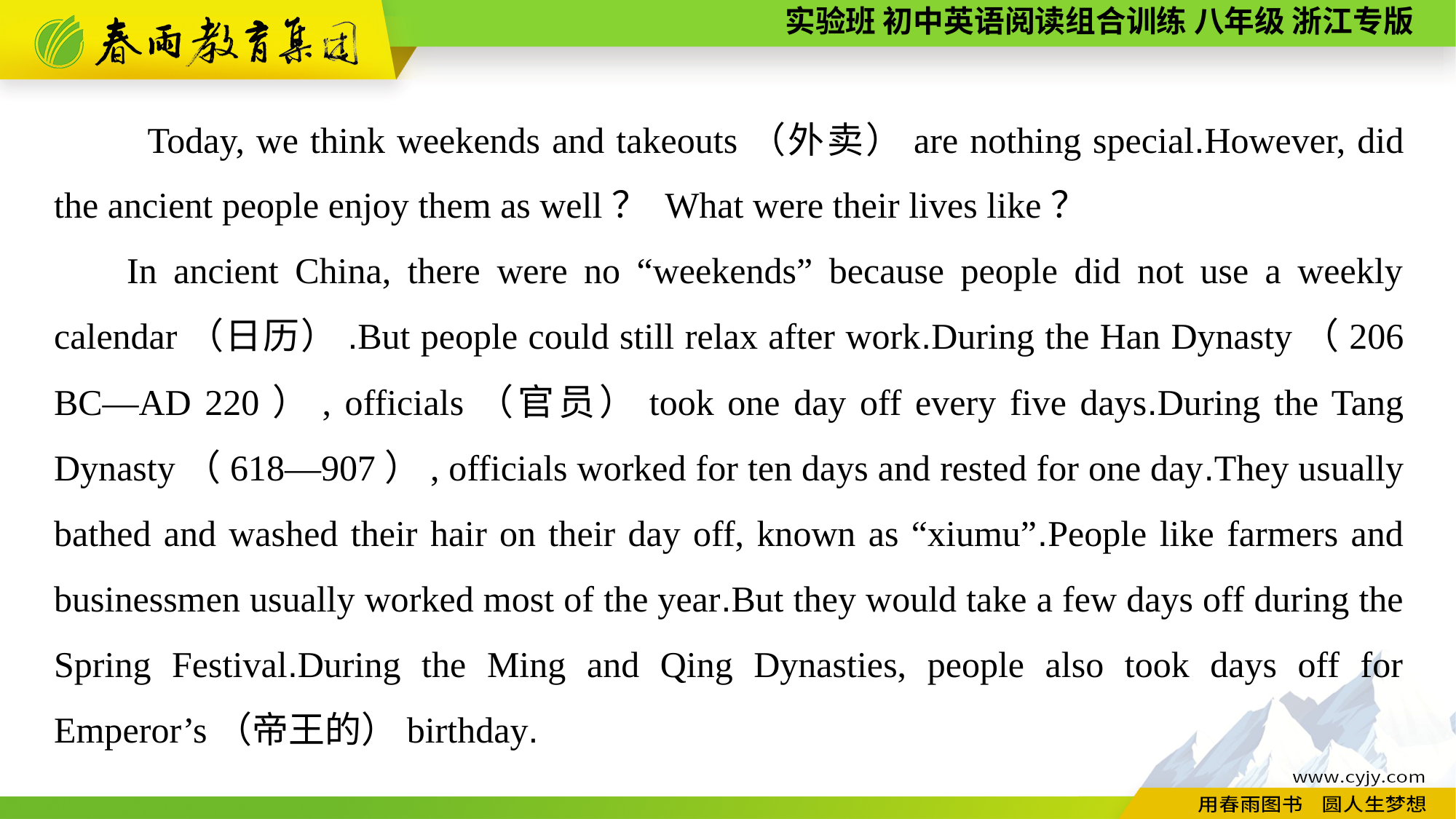

Today, we think weekends and takeouts（外卖）are nothing special.However, did the ancient people enjoy them as well？ What were their lives like？
In ancient China, there were no “weekends” because people did not use a weekly calendar（日历）.But people could still relax after work.During the Han Dynasty（206 BC—AD 220）, officials（官员）took one day off every five days.During the Tang Dynasty（618—907）, officials worked for ten days and rested for one day.They usually bathed and washed their hair on their day off, known as “xiumu”.People like farmers and businessmen usually worked most of the year.But they would take a few days off during the Spring Festival.During the Ming and Qing Dynasties, people also took days off for Emperor’s（帝王的）birthday.